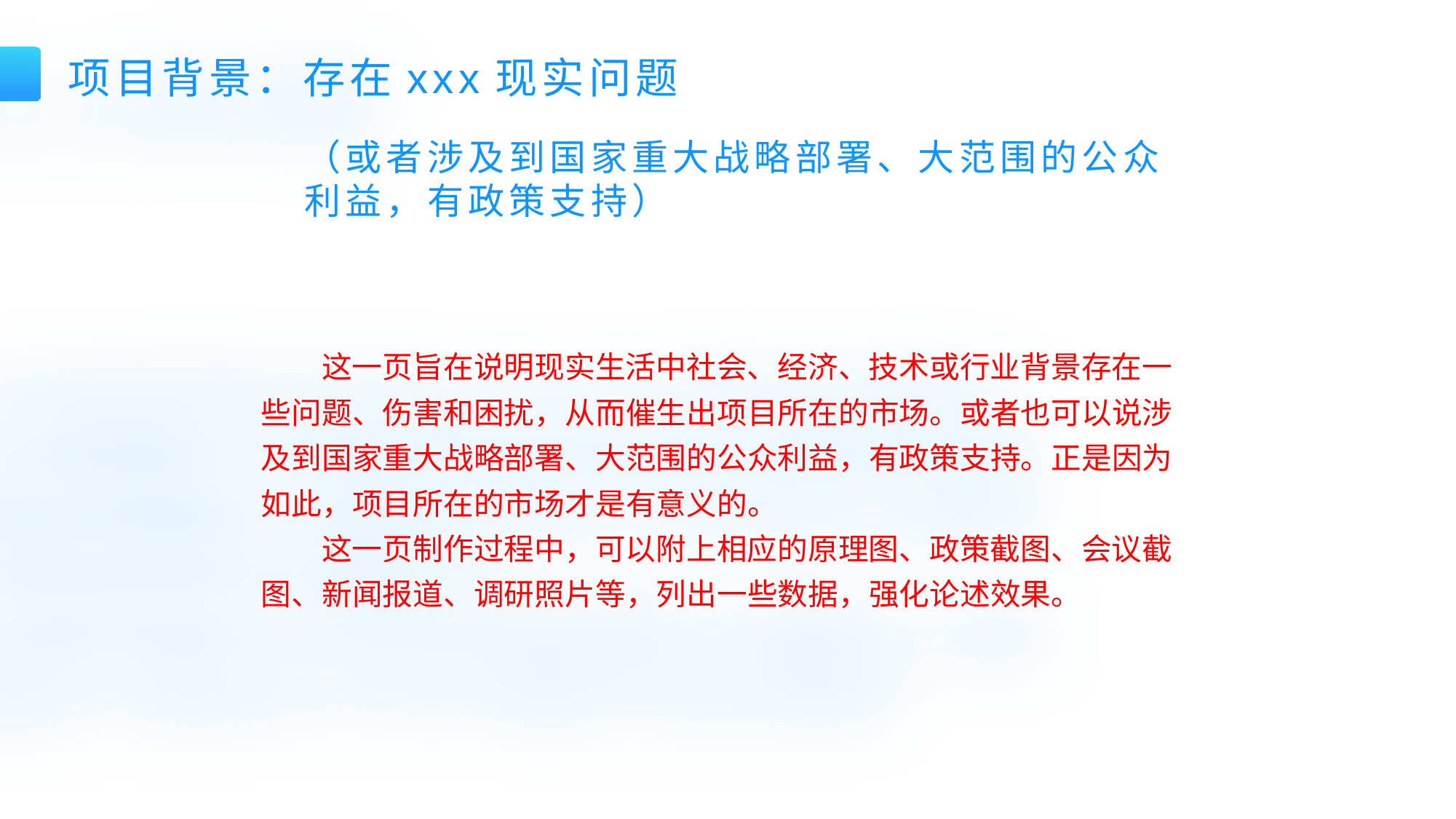

项目背景：存在xxx现实问题

（或者涉及到国家重大战略部署、大范围的公众利益，有政策支持）
这一页旨在说明现实生活中社会、经济、技术或行业背景存在一些问题、伤害和困扰，从而催生出项目所在的市场。或者也可以说涉及到国家重大战略部署、大范围的公众利益，有政策支持。正是因为如此，项目所在的市场才是有意义的。
这一页制作过程中，可以附上相应的原理图、政策截图、会议截图、新闻报道、调研照片等，列出一些数据，强化论述效果。